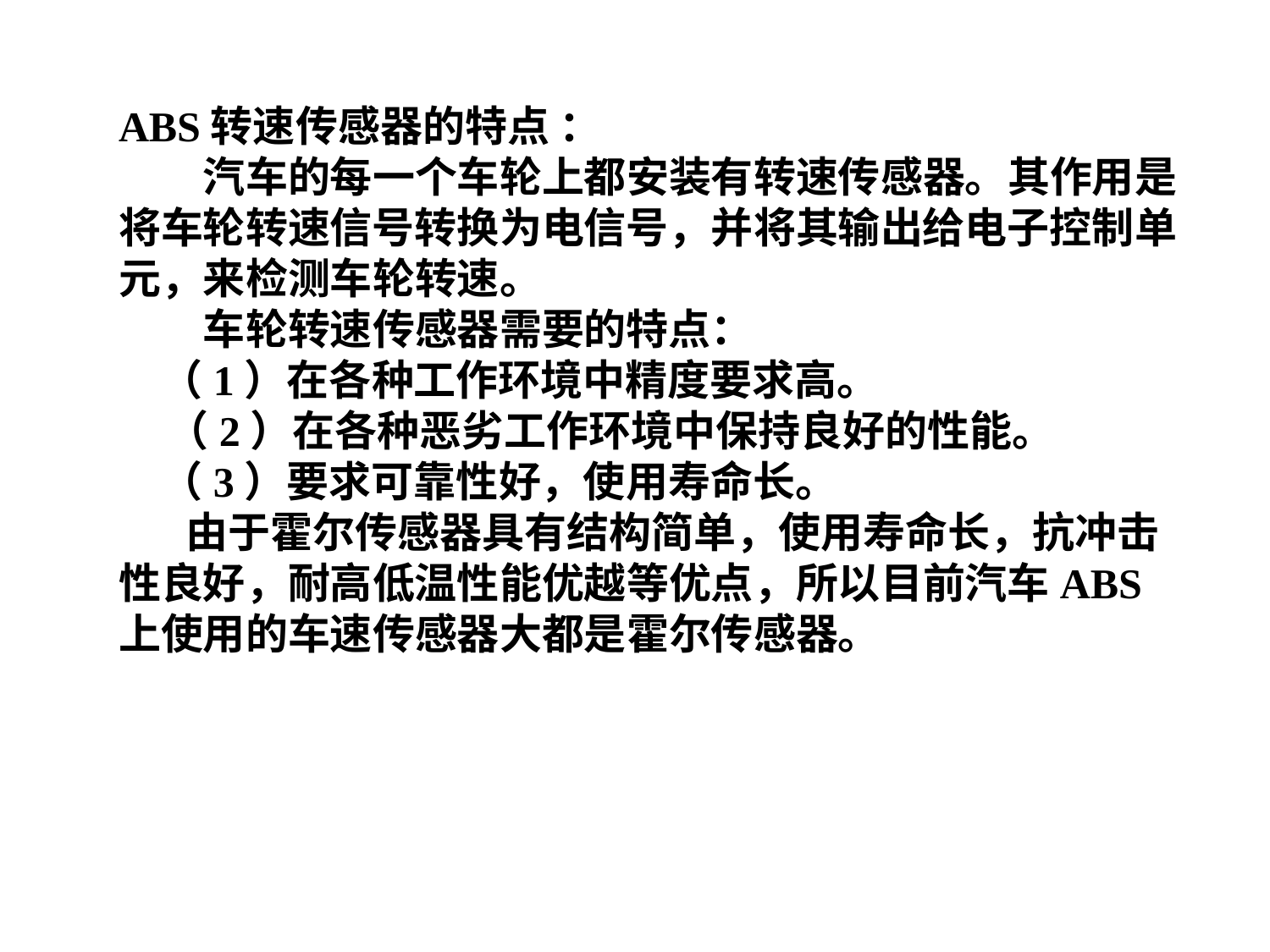

ABS转速传感器的特点 ：
　　汽车的每一个车轮上都安装有转速传感器。其作用是将车轮转速信号转换为电信号，并将其输出给电子控制单元，来检测车轮转速。
　　车轮转速传感器需要的特点：
　（1）在各种工作环境中精度要求高。
    （2）在各种恶劣工作环境中保持良好的性能。
　（3）要求可靠性好，使用寿命长。
      由于霍尔传感器具有结构简单，使用寿命长，抗冲击性良好，耐高低温性能优越等优点，所以目前汽车ABS上使用的车速传感器大都是霍尔传感器。